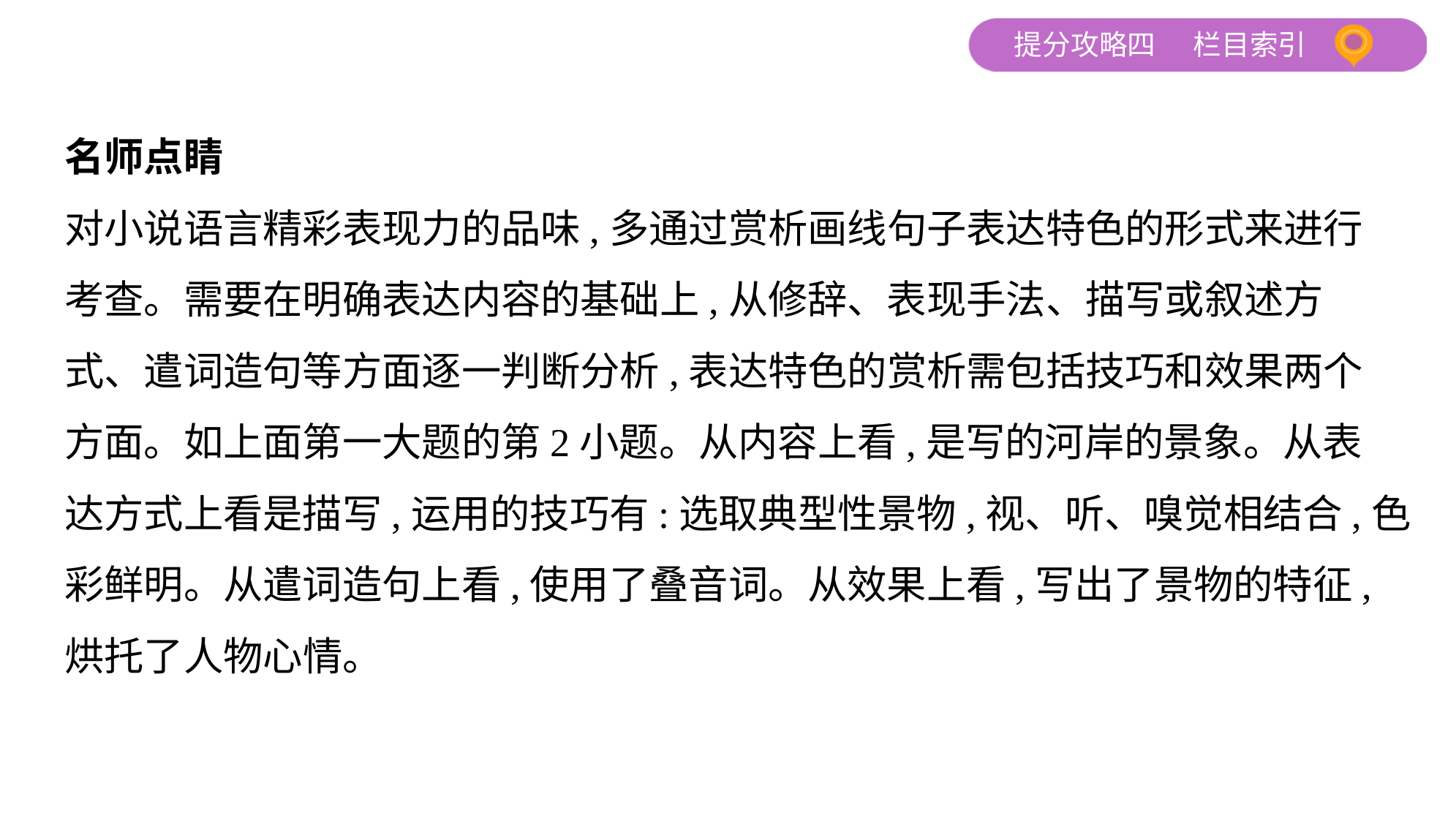

名师点睛
对小说语言精彩表现力的品味,多通过赏析画线句子表达特色的形式来进行
考查。需要在明确表达内容的基础上,从修辞、表现手法、描写或叙述方
式、遣词造句等方面逐一判断分析,表达特色的赏析需包括技巧和效果两个
方面。如上面第一大题的第2小题。从内容上看,是写的河岸的景象。从表
达方式上看是描写,运用的技巧有:选取典型性景物,视、听、嗅觉相结合,色
彩鲜明。从遣词造句上看,使用了叠音词。从效果上看,写出了景物的特征,
烘托了人物心情。